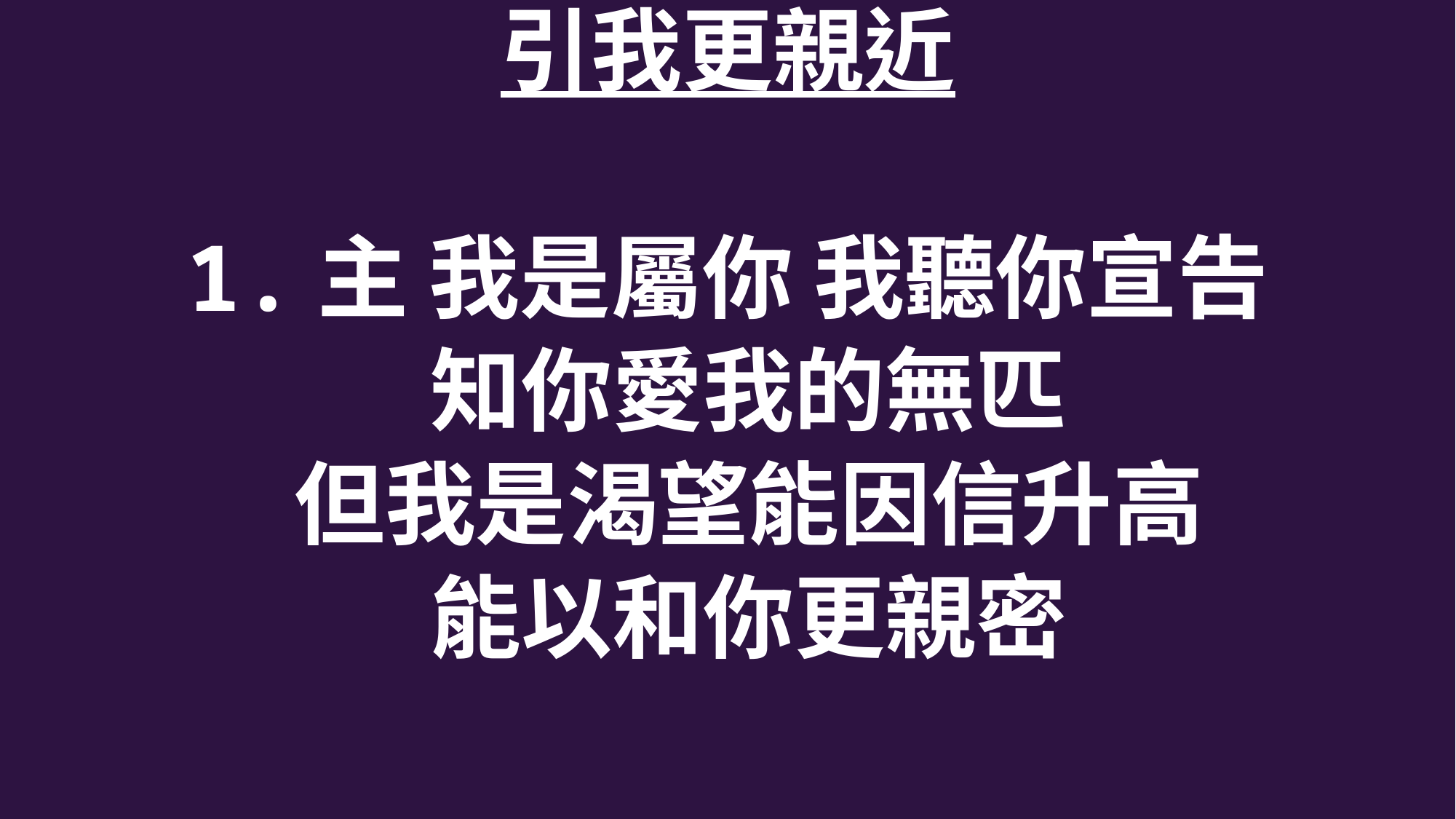

引我更親近

1.主 我是屬你 我聽你宣告
 知你愛我的無匹
 但我是渴望能因信升高
 能以和你更親密